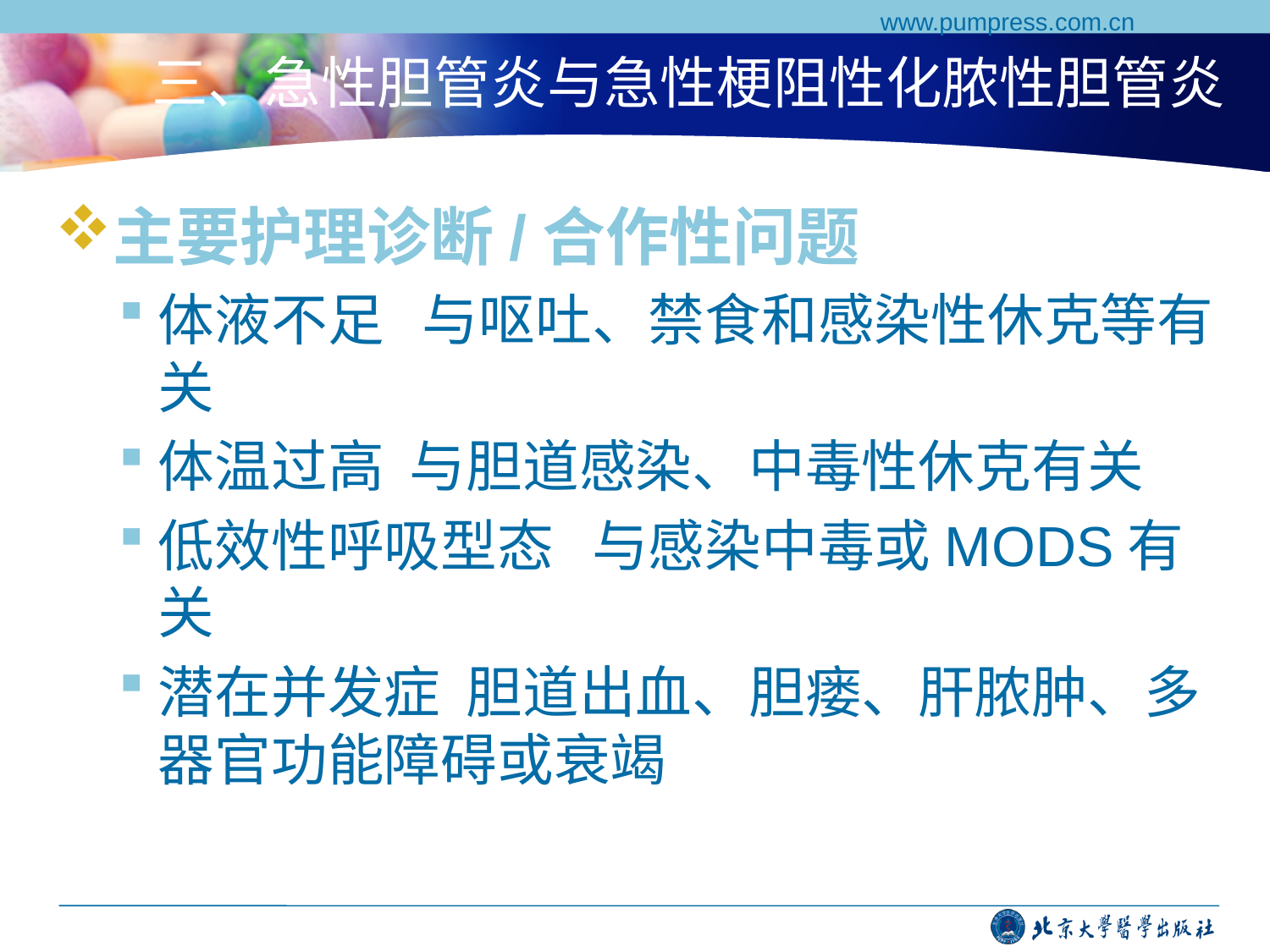

www.pumpress.com.cn
# 三、急性胆管炎与急性梗阻性化脓性胆管炎
主要护理诊断/合作性问题
体液不足   与呕吐、禁食和感染性休克等有关
体温过高  与胆道感染、中毒性休克有关
低效性呼吸型态   与感染中毒或MODS有关
潜在并发症  胆道出血、胆瘘、肝脓肿、多器官功能障碍或衰竭